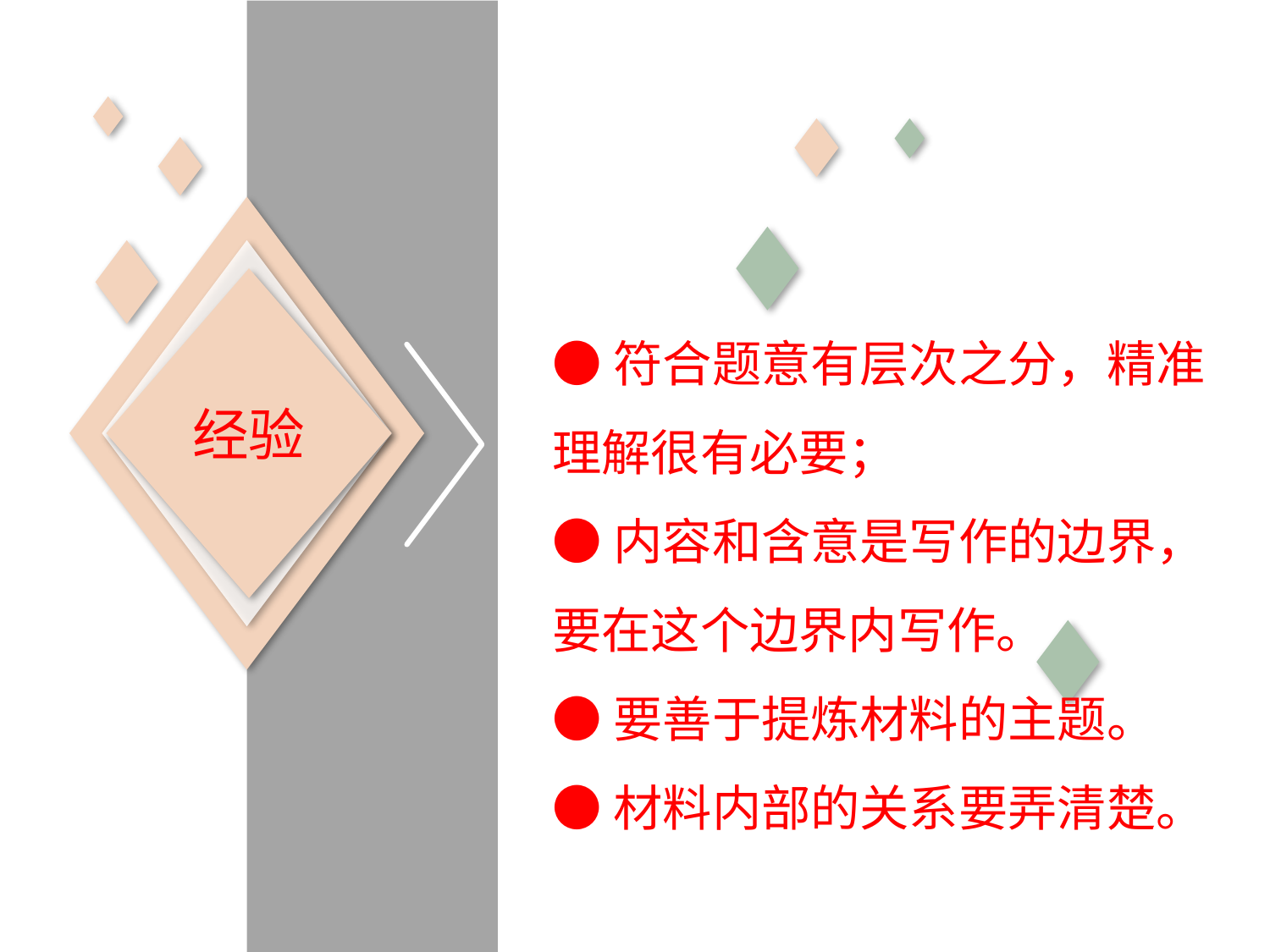

经验
●符合题意有层次之分，精准理解很有必要；
●内容和含意是写作的边界，要在这个边界内写作。
●要善于提炼材料的主题。
●材料内部的关系要弄清楚。